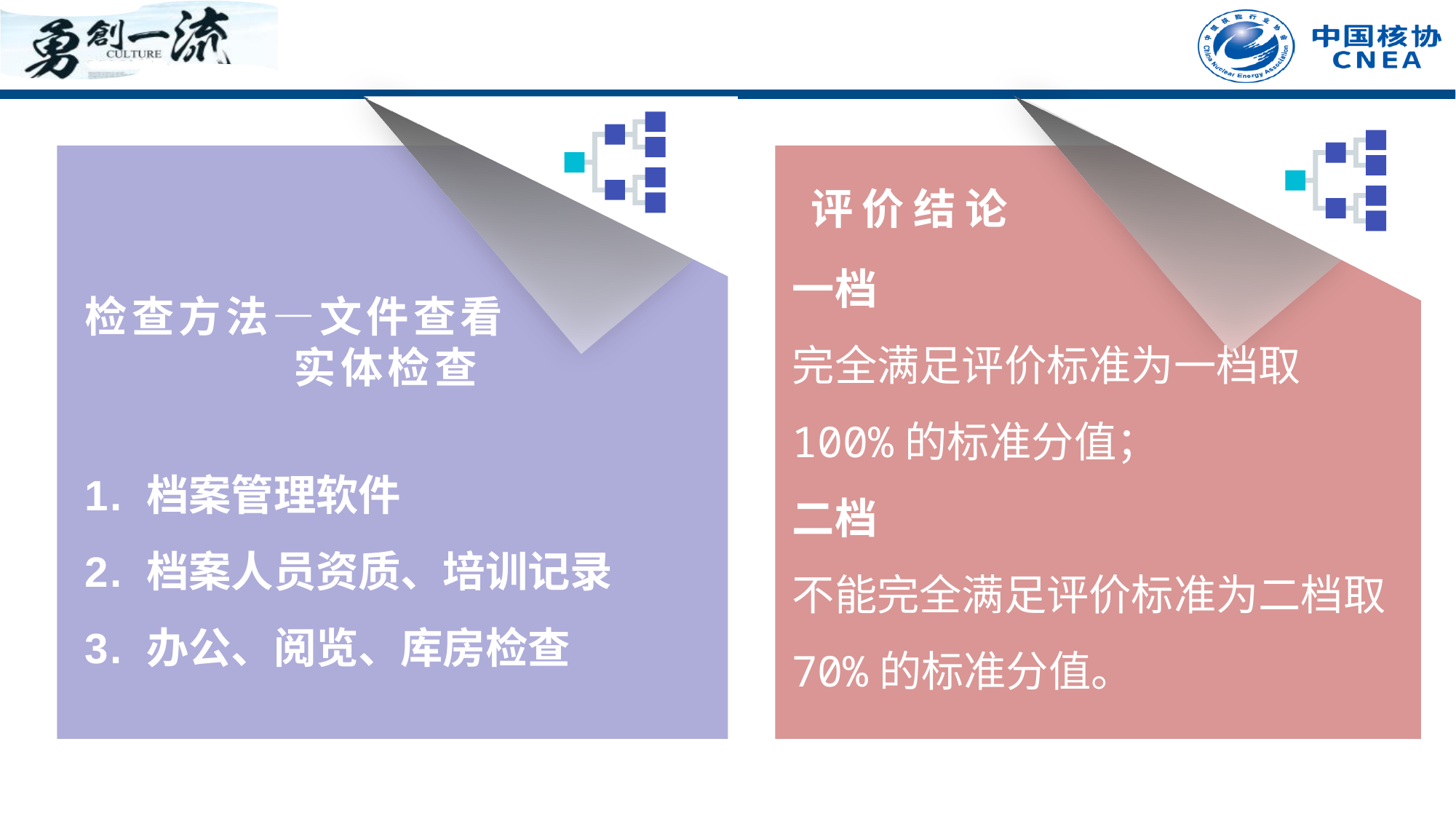

一档
完全满足评价标准为一档取100%的标准分值；
二档
不能完全满足评价标准为二档取70%的标准分值。

评价结论
检查方法—文件查看
              实体检查

档案管理软件
档案人员资质、培训记录
办公、阅览、库房检查